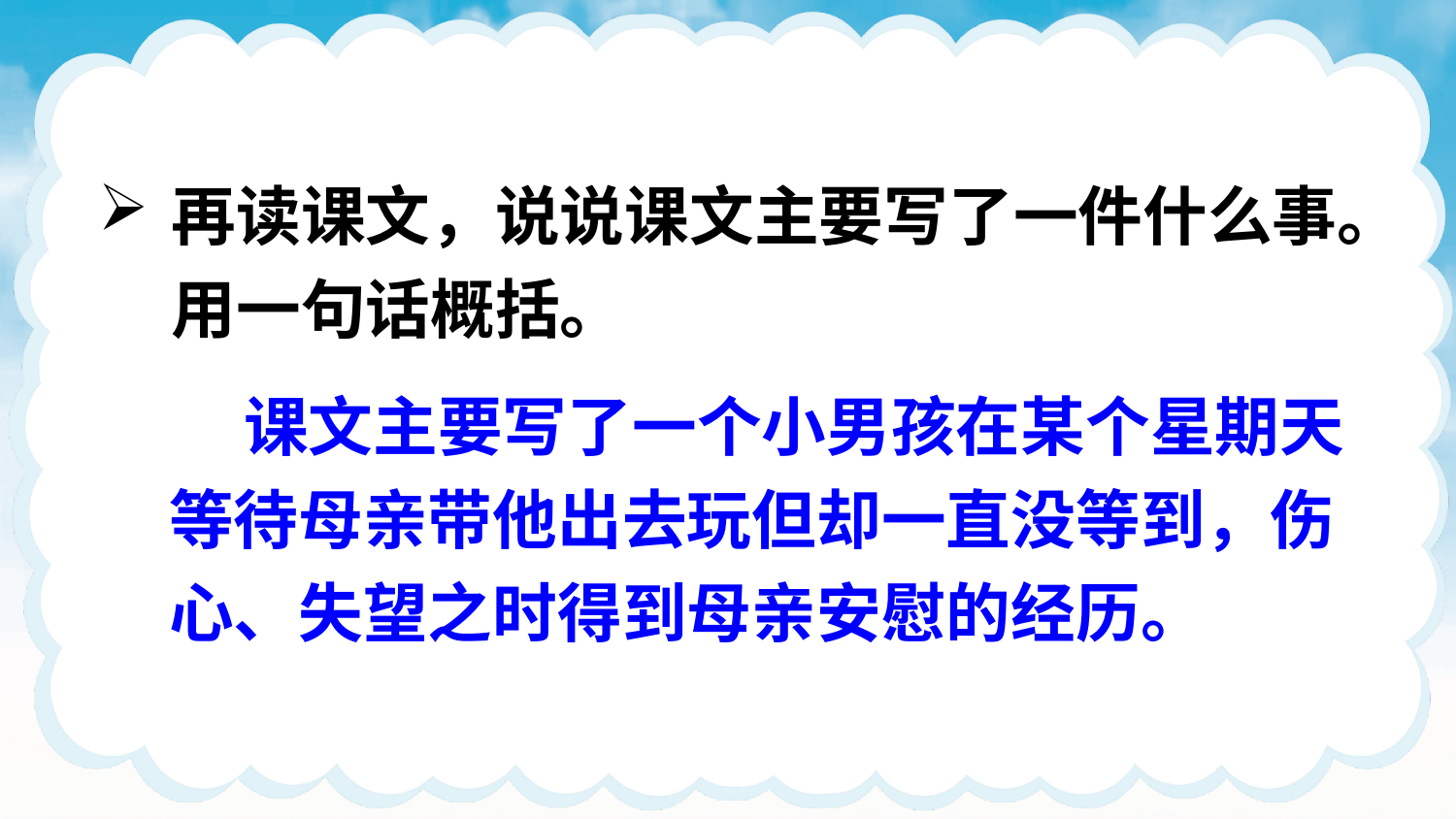

再读课文，说说课文主要写了一件什么事。用一句话概括。
    课文主要写了一个小男孩在某个星期天等待母亲带他出去玩但却一直没等到，伤心、失望之时得到母亲安慰的经历。